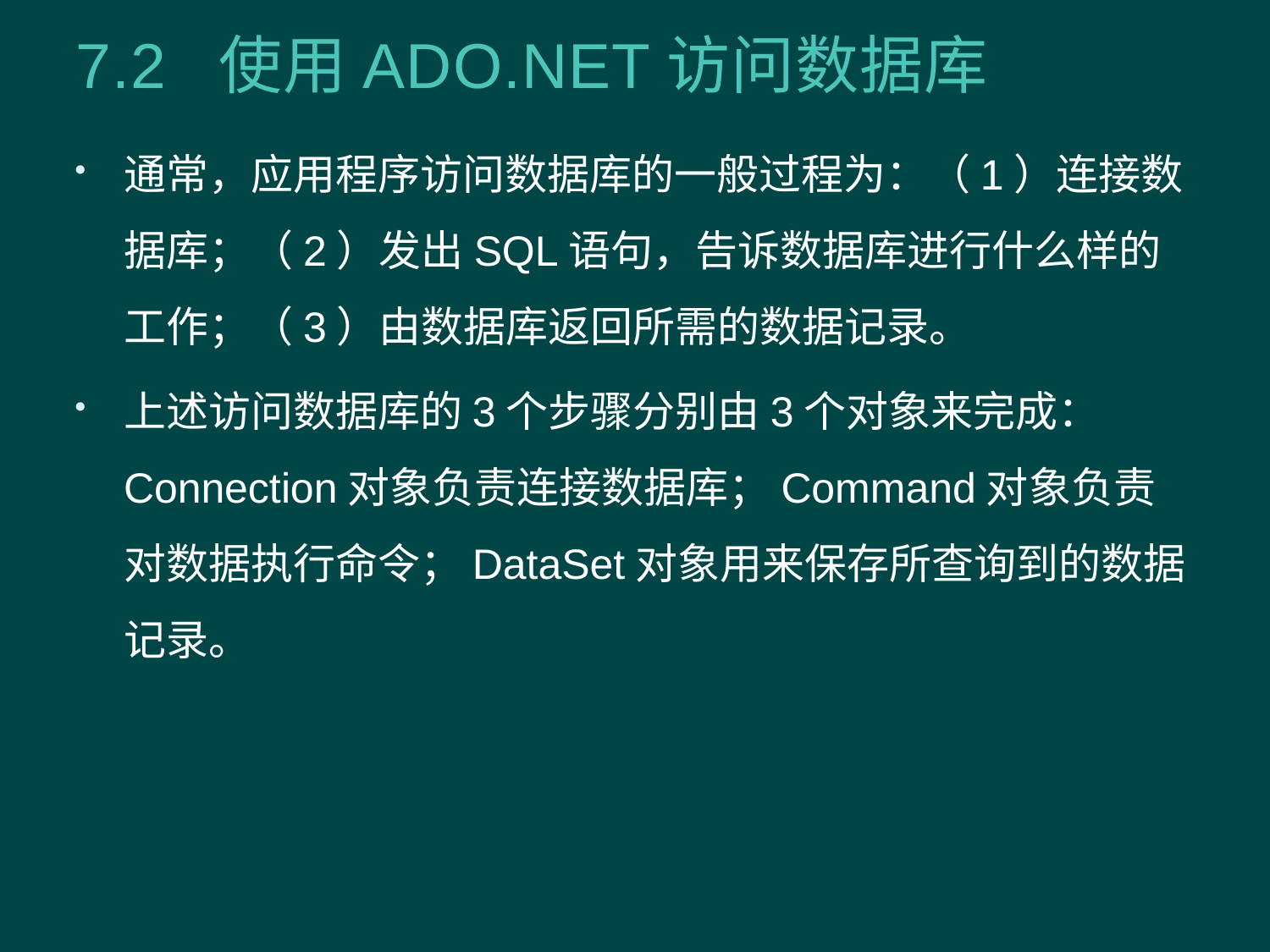

# 7.2  使用ADO.NET访问数据库
通常，应用程序访问数据库的一般过程为：（1）连接数据库；（2）发出SQL语句，告诉数据库进行什么样的工作；（3）由数据库返回所需的数据记录。
上述访问数据库的3个步骤分别由3个对象来完成：Connection对象负责连接数据库；Command对象负责对数据执行命令；DataSet对象用来保存所查询到的数据记录。